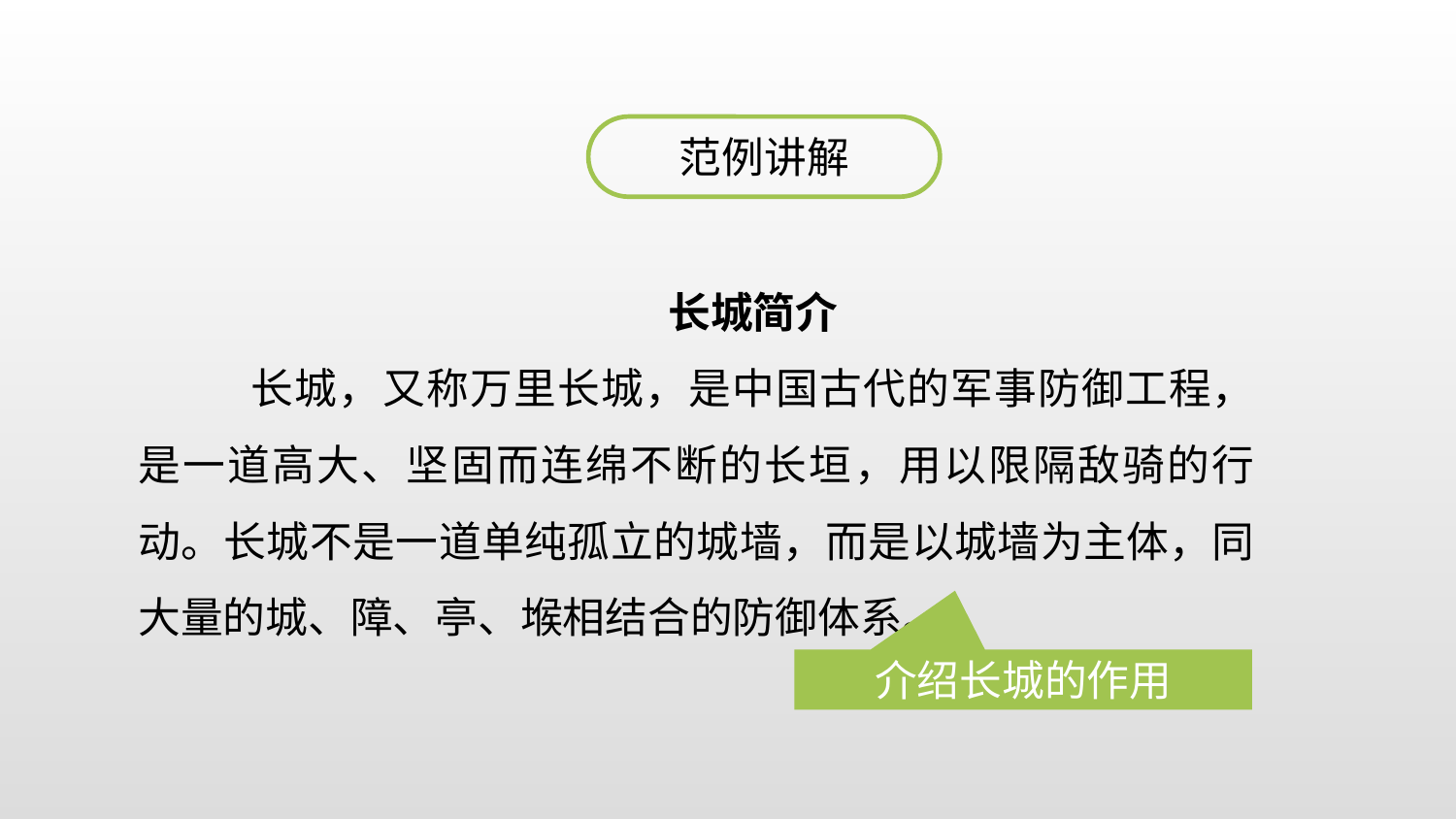

范例讲解
长城简介
长城，又称万里长城，是中国古代的军事防御工程，是一道高大、坚固而连绵不断的长垣，用以限隔敌骑的行动。长城不是一道单纯孤立的城墙，而是以城墙为主体，同大量的城、障、亭、堠相结合的防御体系。

介绍长城的作用